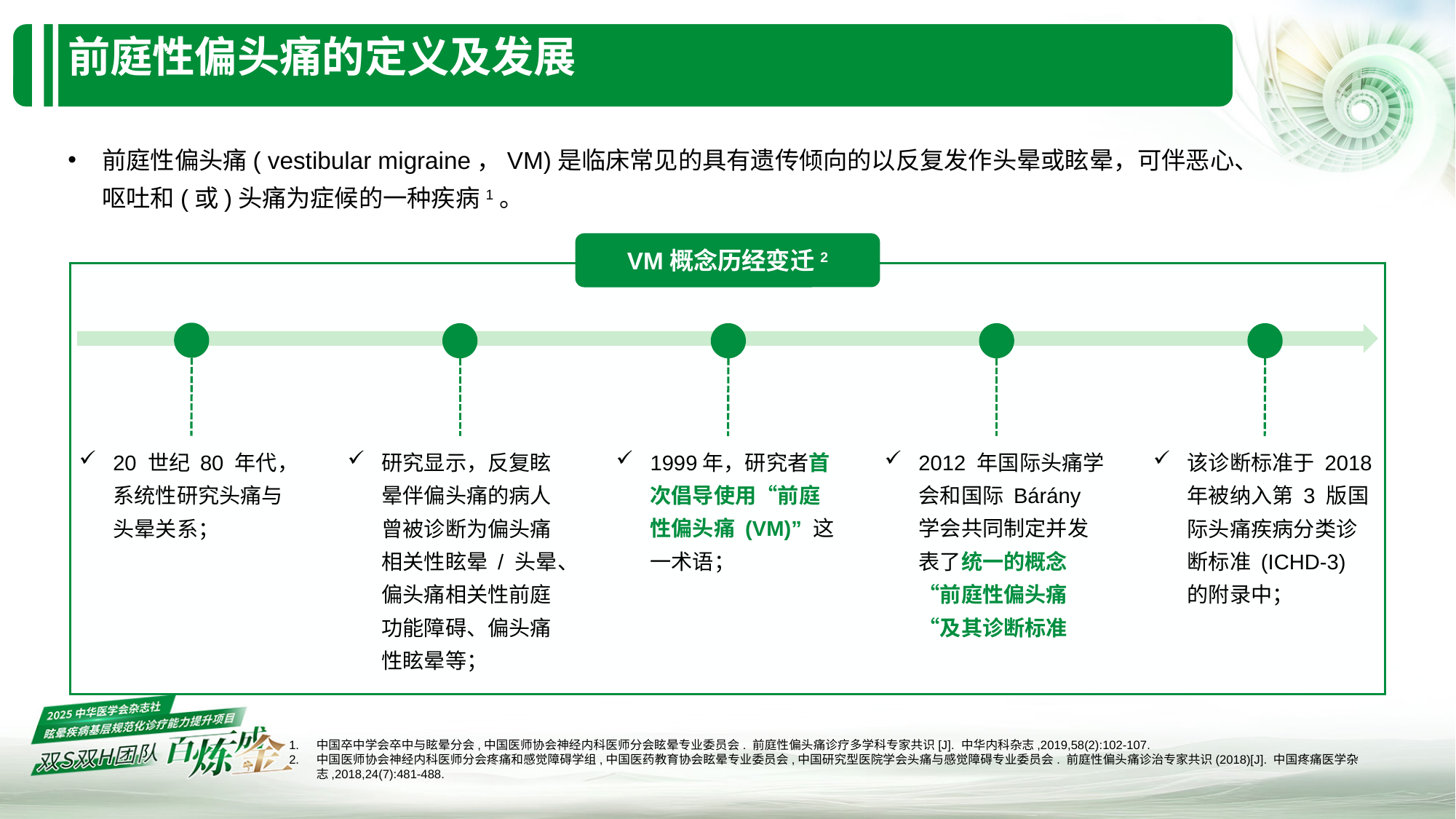

# 前庭性偏头痛的定义及发展

前庭性偏头痛( vestibular migraine，VM)是临床常见的具有遗传倾向的以反复发作头晕或眩晕，可伴恶心、呕吐和(或)头痛为症候的一种疾病1。
VM概念历经变迁2

20 世纪 80 年代，系统性研究头痛与头晕关系；
研究显示，反复眩晕伴偏头痛的病人曾被诊断为偏头痛相关性眩晕 / 头晕、偏头痛相关性前庭功能障碍、偏头痛性眩晕等；
1999年，研究者首次倡导使用“前庭性偏头痛 (VM)” 这一术语；
2012 年国际头痛学会和国际 Bárány 学会共同制定并发表了统一的概念“前庭性偏头痛“及其诊断标准
该诊断标准于 2018 年被纳入第 3 版国际头痛疾病分类诊断标准 (ICHD-3) 的附录中；
中国卒中学会卒中与眩晕分会,中国医师协会神经内科医师分会眩晕专业委员会. 前庭性偏头痛诊疗多学科专家共识[J]. 中华内科杂志,2019,58(2):102-107.
中国医师协会神经内科医师分会疼痛和感觉障碍学组,中国医药教育协会眩晕专业委员会,中国研究型医院学会头痛与感觉障碍专业委员会. 前庭性偏头痛诊治专家共识(2018)[J]. 中国疼痛医学杂志,2018,24(7):481-488.